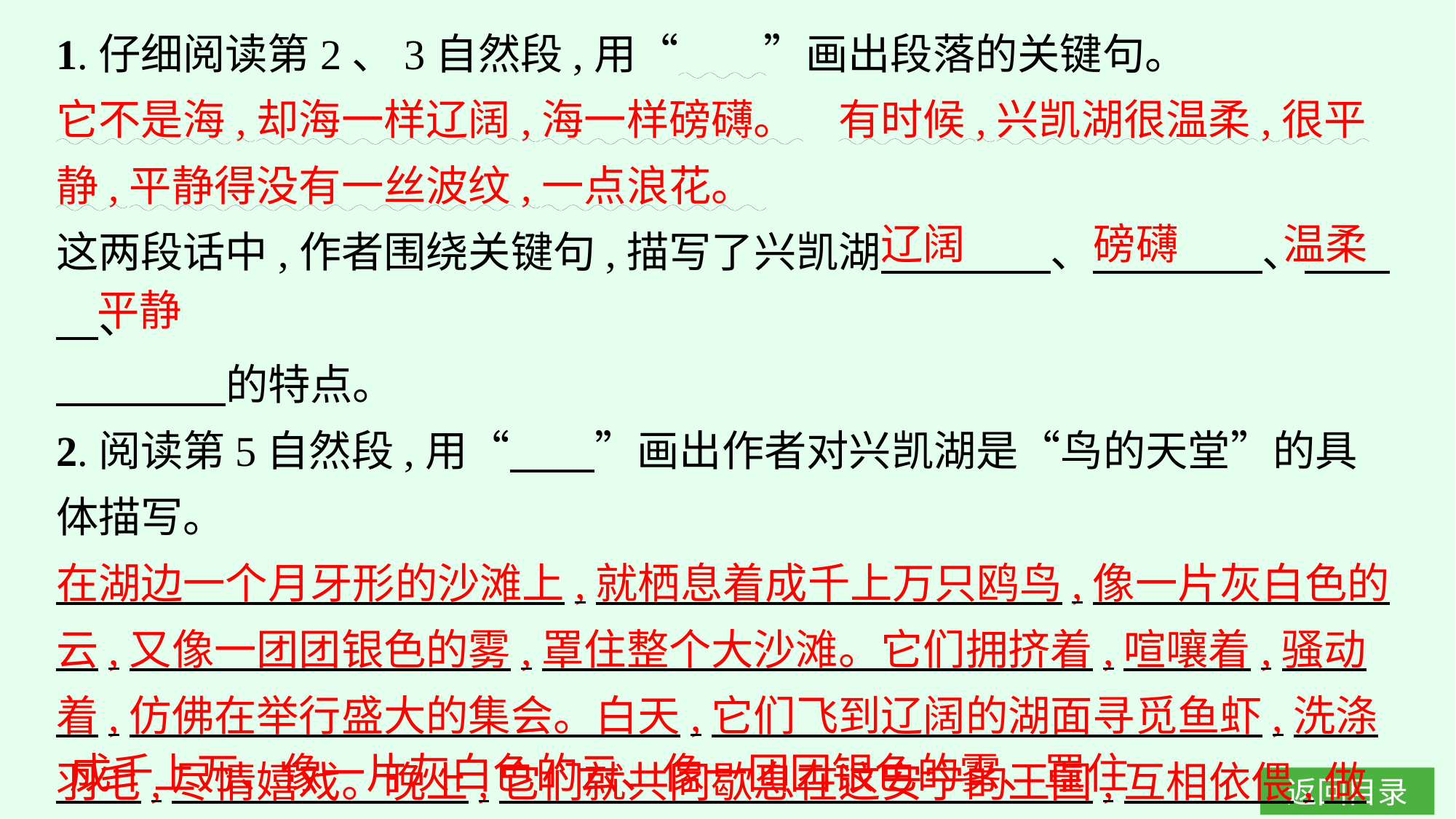

1.仔细阅读第2、3自然段,用“　　”画出段落的关键句。
它不是海,却海一样辽阔,海一样磅礴。　有时候,兴凯湖很温柔,很平静,平静得没有一丝波纹,一点浪花。
这两段话中,作者围绕关键句,描写了兴凯湖　　　　、　　　　、　　　、
　　　　的特点。
2.阅读第5自然段,用“　　”画出作者对兴凯湖是“鸟的天堂”的具体描写。
在湖边一个月牙形的沙滩上,就栖息着成千上万只鸥鸟,像一片灰白色的云,又像一团团银色的雾,罩住整个大沙滩。它们拥挤着,喧嚷着,骚动着,仿佛在举行盛大的集会。白天,它们飞到辽阔的湖面寻觅鱼虾,洗涤羽毛,尽情嬉戏。晚上,它们就共同歇息在这安宁的王国,互相依偎,做起美妙的梦…
这一自然段中表现鸟多的词语或短语有很多,我找出了以下几个:
　                                                                                                　。
辽阔
磅礴
温柔
平静
成千上万、像一片灰白色的云、像一团团银色的雾、罩住